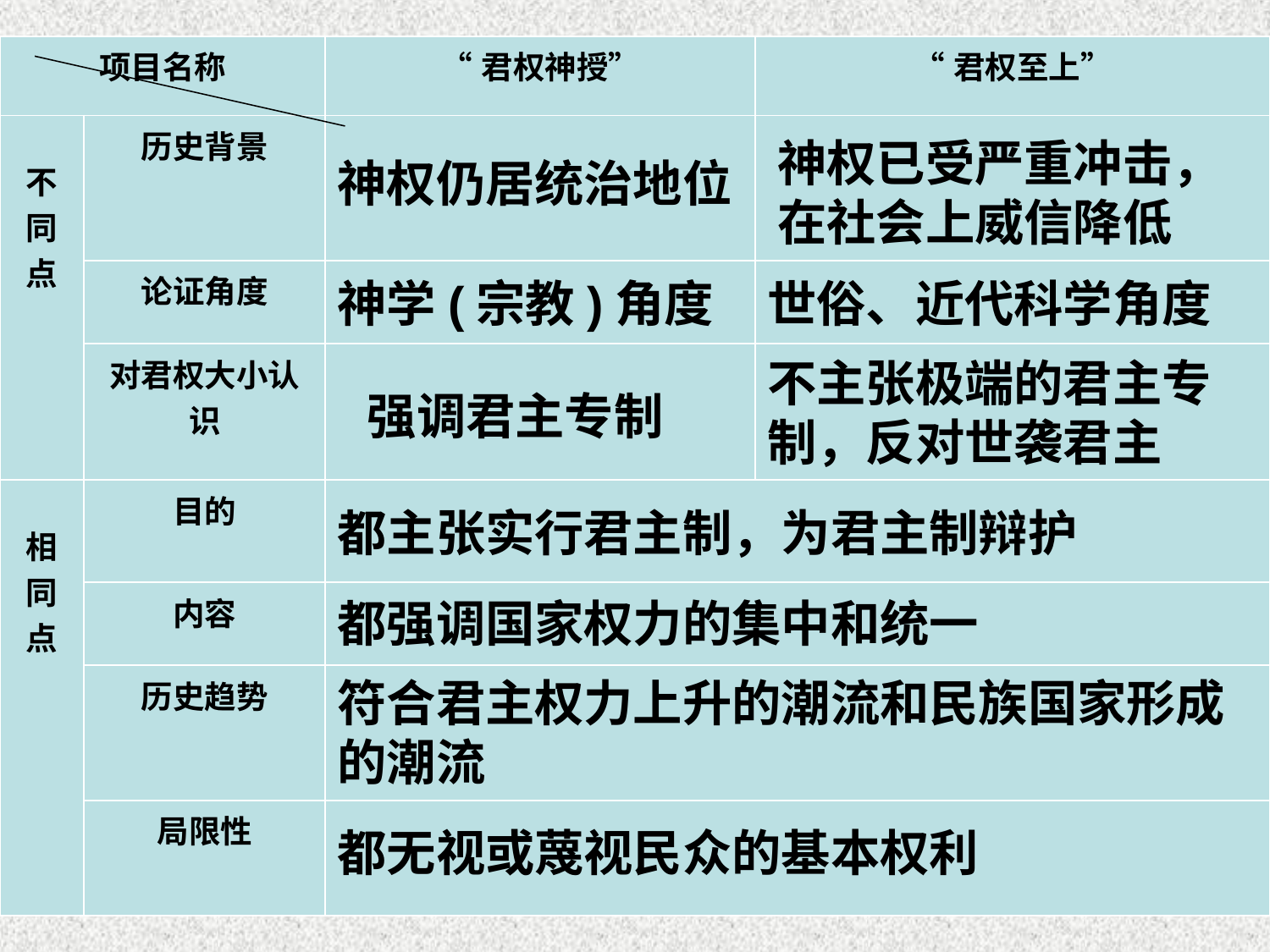

| 项目名称 |  | “君权神授” | “君权至上” |
| --- | --- | --- | --- |
| 不同点 | 历史背景 |  |  |
|  | 论证角度 |  |  |
|  | 对君权大小认识 |  |  |
| 相同点 | 目的 |  |  |
|  | 内容 |  |  |
|  | 历史趋势 |  |  |
|  | 局限性 |  |  |

神权已受严重冲击，在社会上威信降低
神权仍居统治地位
神学(宗教)角度
世俗、近代科学角度
不主张极端的君主专制，反对世袭君主
强调君主专制
都主张实行君主制，为君主制辩护
都强调国家权力的集中和统一
符合君主权力上升的潮流和民族国家形成的潮流
都无视或蔑视民众的基本权利